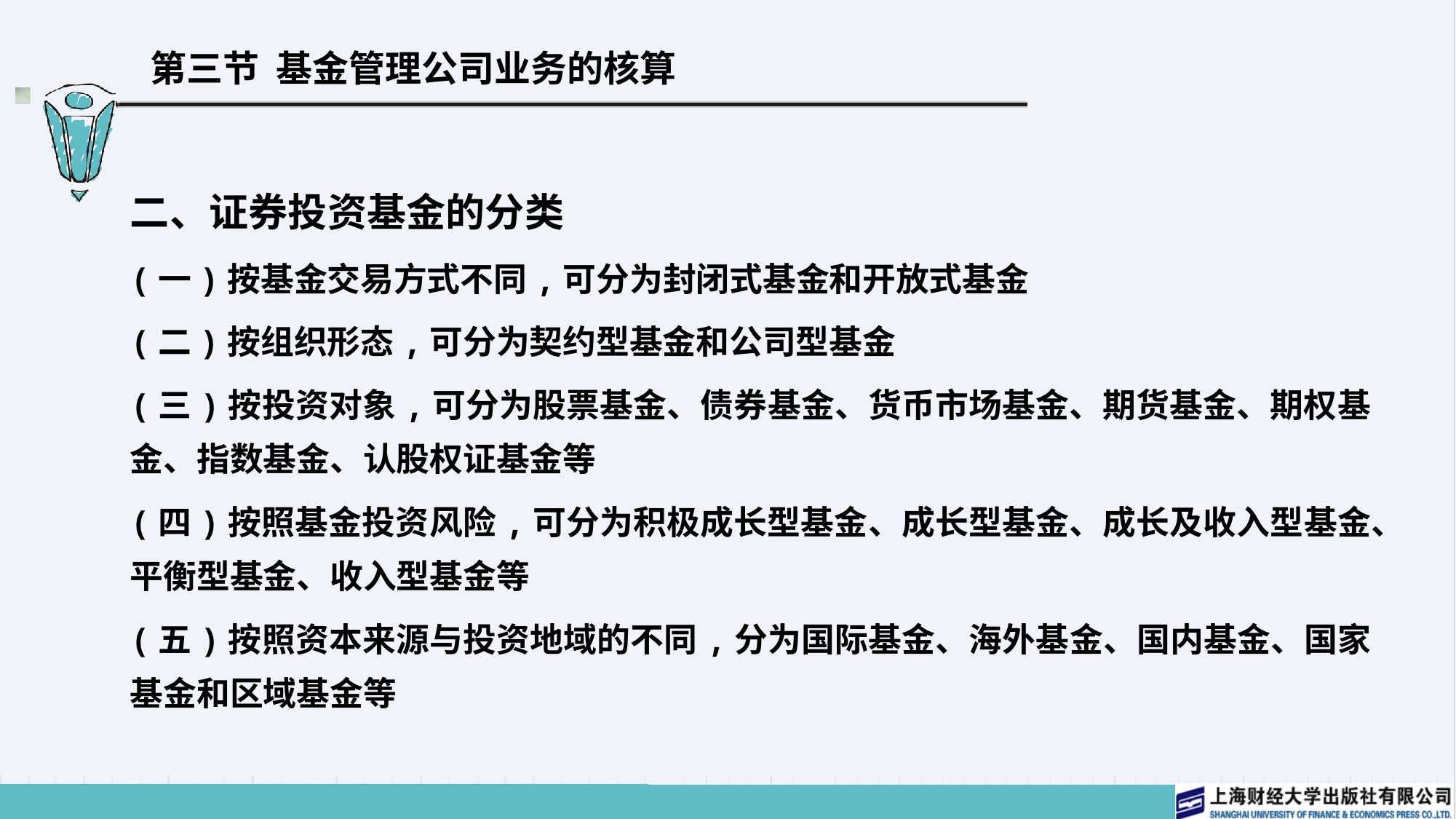

# 第三节  基金管理公司业务的核算
二、证券投资基金的分类
(一)按基金交易方式不同,可分为封闭式基金和开放式基金
(二)按组织形态,可分为契约型基金和公司型基金
(三)按投资对象,可分为股票基金、债券基金、货币市场基金、期货基金、期权基金、指数基金、认股权证基金等
(四)按照基金投资风险,可分为积极成长型基金、成长型基金、成长及收入型基金、平衡型基金、收入型基金等
(五)按照资本来源与投资地域的不同,分为国际基金、海外基金、国内基金、国家基金和区域基金等